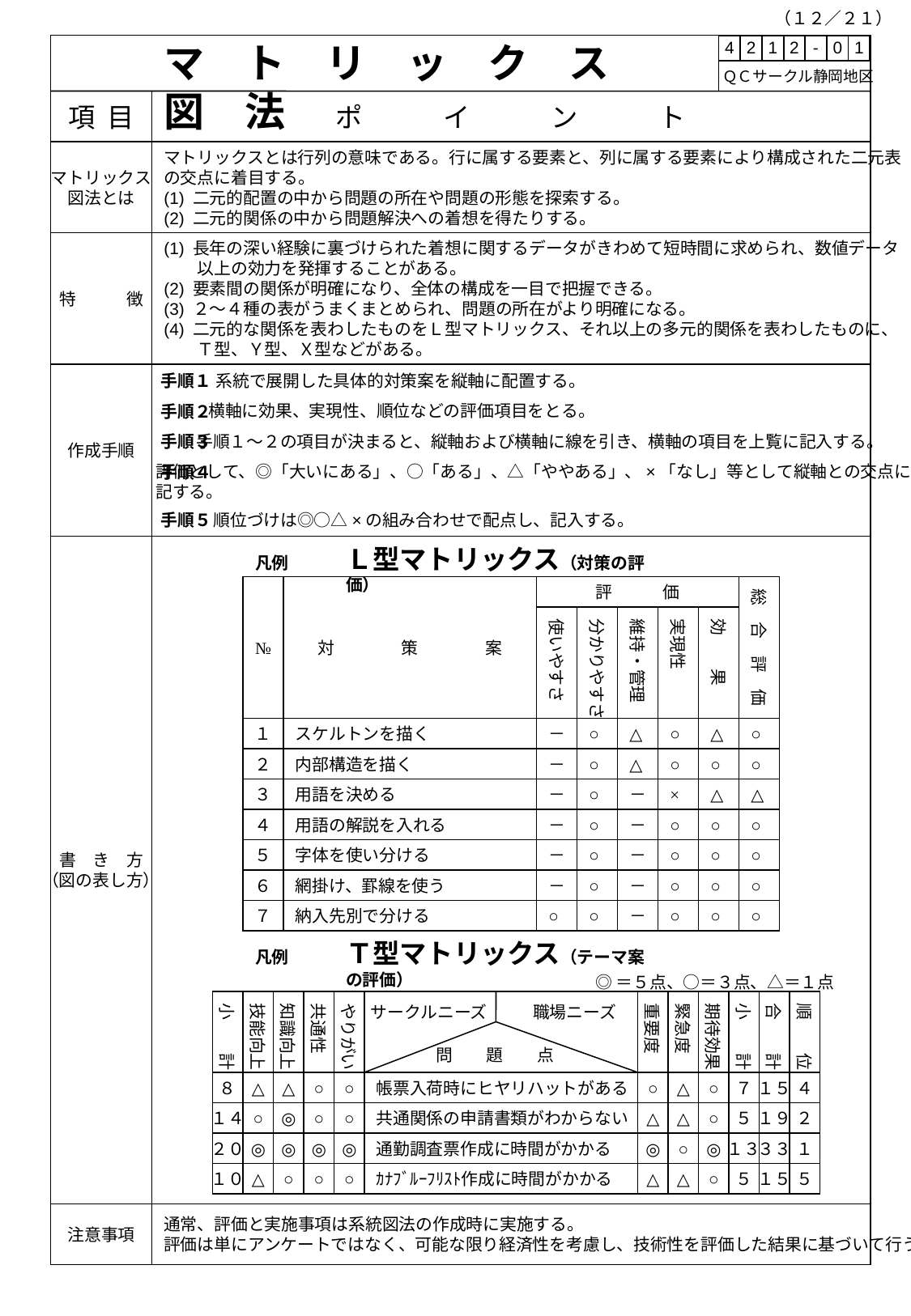

（１２／２１）
マ　ト　リ　ッ　ク　ス　図　法

| 4 | 2 | 1 | 2 | - | 0 | 1 |
| --- | --- | --- | --- | --- | --- | --- |
 ＱＣサークル静岡地区

項  目
ポ　　　イ　　　ン　　　ト
マトリックス
図法とは
マトリックスとは行列の意味である。行に属する要素と、列に属する要素により構成された二元表
の交点に着目する。
(1) 二元的配置の中から問題の所在や問題の形態を探索する。
(2) 二元的関係の中から問題解決への着想を得たりする。
特　　　徴
(1) 長年の深い経験に裏づけられた着想に関するデータがきわめて短時間に求められ、数値データ
　　以上の効力を発揮することがある。
(2) 要素間の関係が明確になり、全体の構成を一目で把握できる。
(3) ２～４種の表がうまくまとめられ、問題の所在がより明確になる。
(4) 二元的な関係を表わしたものをＬ型マトリックス、それ以上の多元的関係を表わしたものに、
　　Ｔ型、Ｙ型、Ｘ型などがある。
作成手順

系統で展開した具体的対策案を縦軸に配置する。
手順１
横軸に効果、実現性、順位などの評価項目をとる。
手順２
手順１～２の項目が決まると、縦軸および横軸に線を引き、横軸の項目を上覧に記入する。
手順３
評価として、◎「大いにある」、○「ある」、△「ややある」、×「なし」等として縦軸との交点に
記する。
手順４
順位づけは◎○△×の組み合わせで配点し、記入する。
手順５
書　き　方
（図の表し方）

Ｌ型マトリックス（対策の評価）
凡例

№
対　　　　策　　　　案
評　　　価
総　合　評　価
使いやすさ
分かりやすさ
維持・管理
実現性
効　　果
１
スケルトンを描く
－
○
△
○
△
○
２
内部構造を描く
－
○
△
○
○
○
３
用語を決める
－
○
－
×
△
△
４
用語の解説を入れる
－
○
－
○
○
○
５
字体を使い分ける
－
○
－
○
○
○
６
網掛け、罫線を使う
－
○
－
○
○
○
７
納入先別で分ける
○
○
－
○
○
○
Ｔ型マトリックス（テーマ案の評価）
凡例
◎＝５点、○＝３点、△＝１点
小　　計
技能向上
知識向上
共通性
やりがい

重要度
緊急度
期待効果
小　　計
合　　計
順　　位
サークルニーズ
職場ニーズ

問　　題　　点
８
△
△
○
○
帳票入荷時にヒヤリハットがある
○
△
○
７
１５
４
１４
○
◎
○
○
共通関係の申請書類がわからない
△
△
○
５
１９
２
２０
◎
◎
◎
◎
通勤調査票作成に時間がかかる
◎
○
◎
１３
３３
１
１０
△
○
○
○
ｶﾅﾌﾞﾙｰﾌﾘｽﾄ作成に時間がかかる
△
△
○
５
１５
５
注意事項
通常、評価と実施事項は系統図法の作成時に実施する。
評価は単にアンケートではなく、可能な限り経済性を考慮し、技術性を評価した結果に基づいて行う。